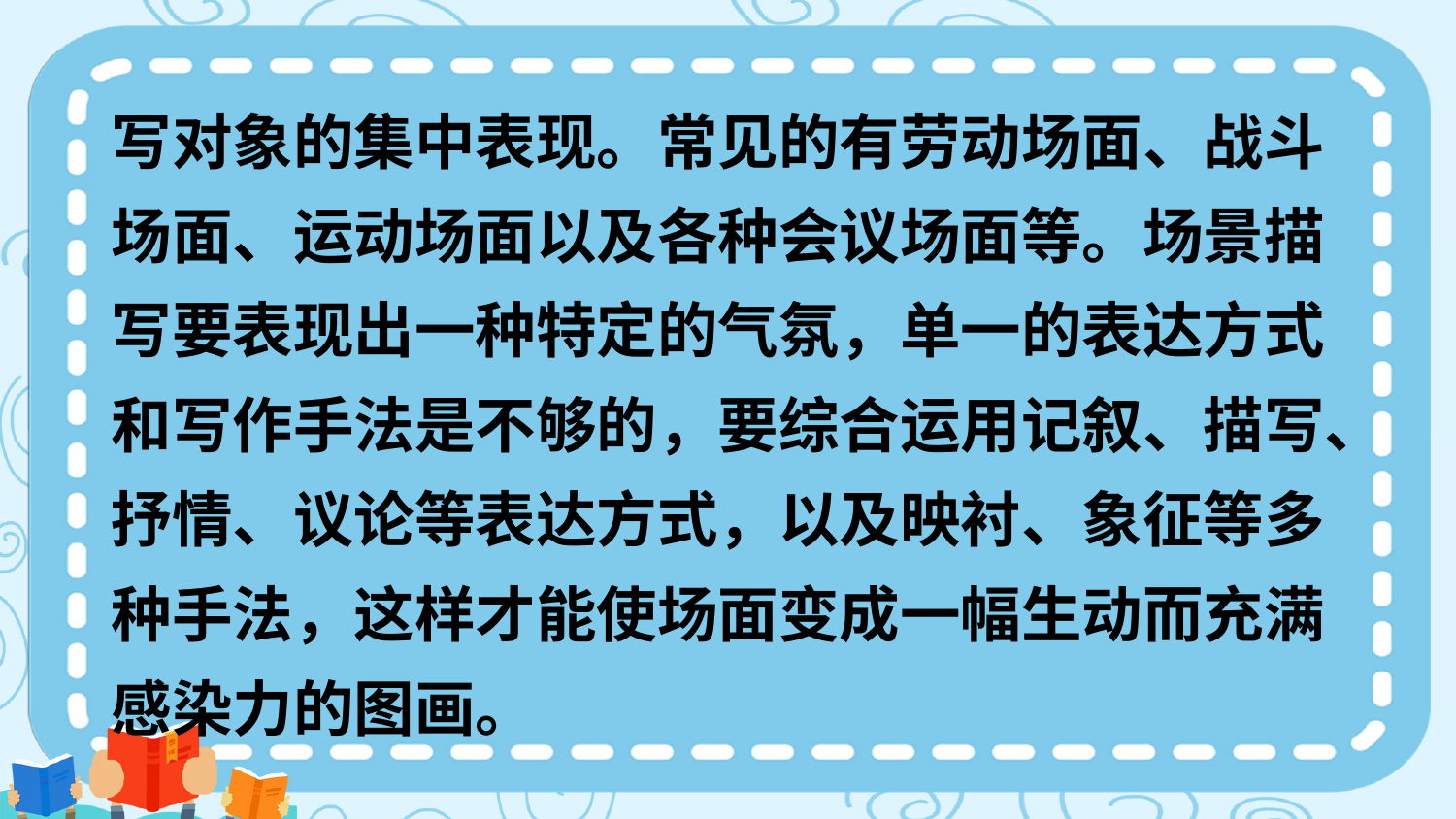

写对象的集中表现。常见的有劳动场面、战斗场面、运动场面以及各种会议场面等。场景描写要表现出一种特定的气氛，单一的表达方式和写作手法是不够的，要综合运用记叙、描写、抒情、议论等表达方式，以及映衬、象征等多种手法，这样才能使场面变成一幅生动而充满感染力的图画。